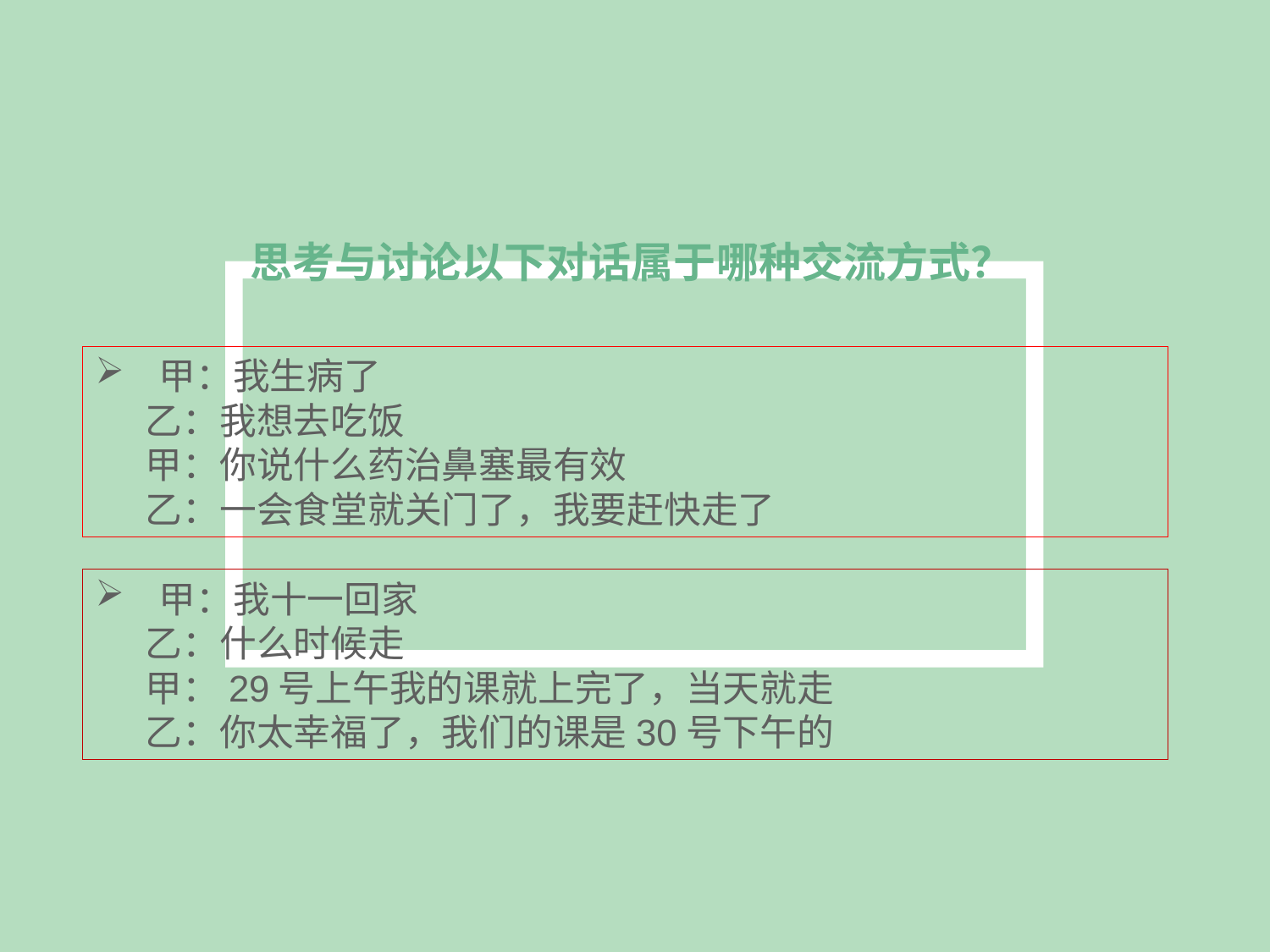

思考与讨论以下对话属于哪种交流方式？
甲：我生病了
     乙：我想去吃饭
     甲：你说什么药治鼻塞最有效
     乙：一会食堂就关门了，我要赶快走了
甲：我十一回家
     乙：什么时候走
     甲：29号上午我的课就上完了，当天就走
     乙：你太幸福了，我们的课是30号下午的